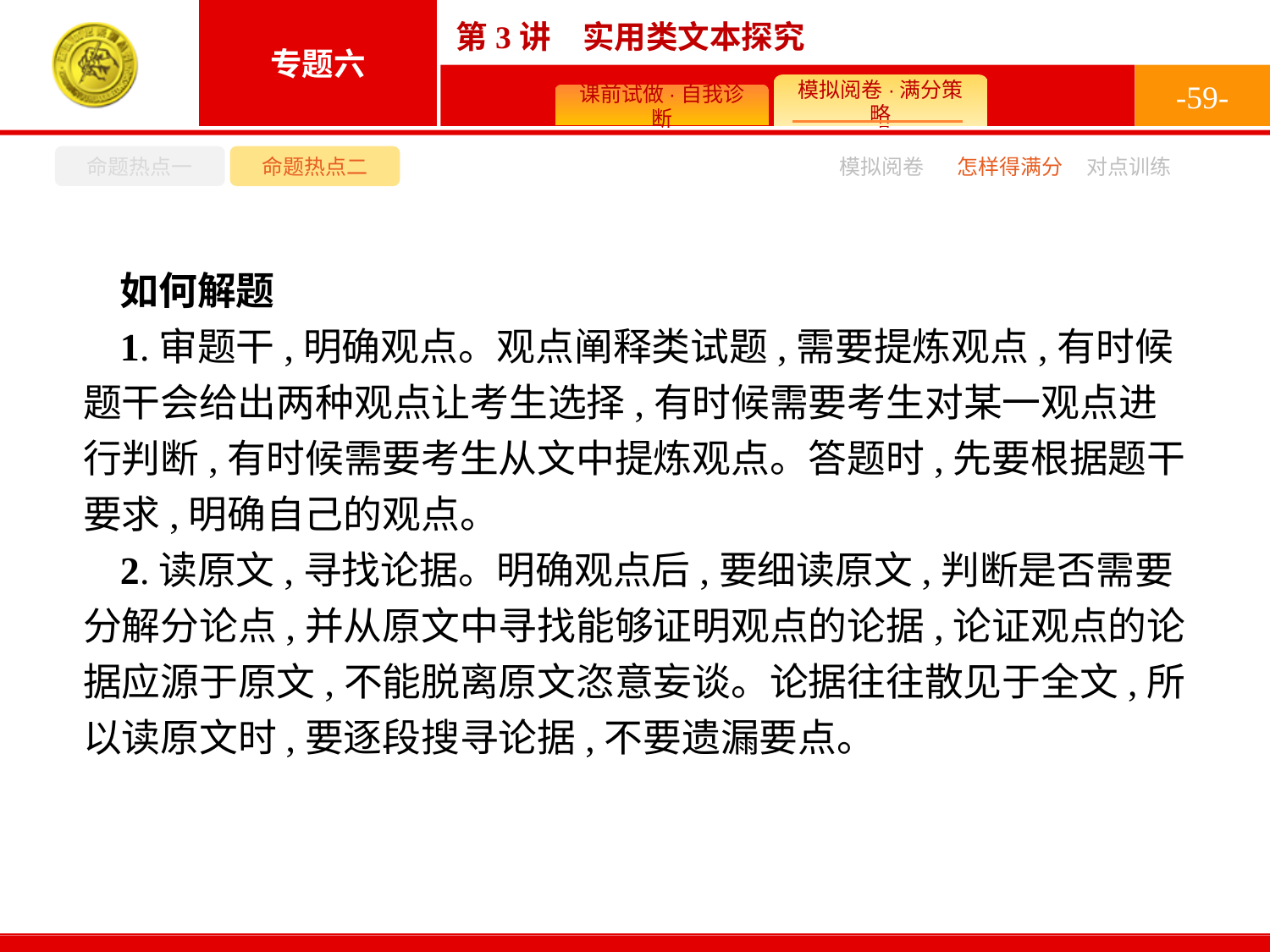

-59-
命题热点一
命题热点二
怎样得满分
模拟阅卷
对点训练
如何解题
1.审题干,明确观点。观点阐释类试题,需要提炼观点,有时候题干会给出两种观点让考生选择,有时候需要考生对某一观点进行判断,有时候需要考生从文中提炼观点。答题时,先要根据题干要求,明确自己的观点。
2.读原文,寻找论据。明确观点后,要细读原文,判断是否需要分解分论点,并从原文中寻找能够证明观点的论据,论证观点的论据应源于原文,不能脱离原文恣意妄谈。论据往往散见于全文,所以读原文时,要逐段搜寻论据,不要遗漏要点。